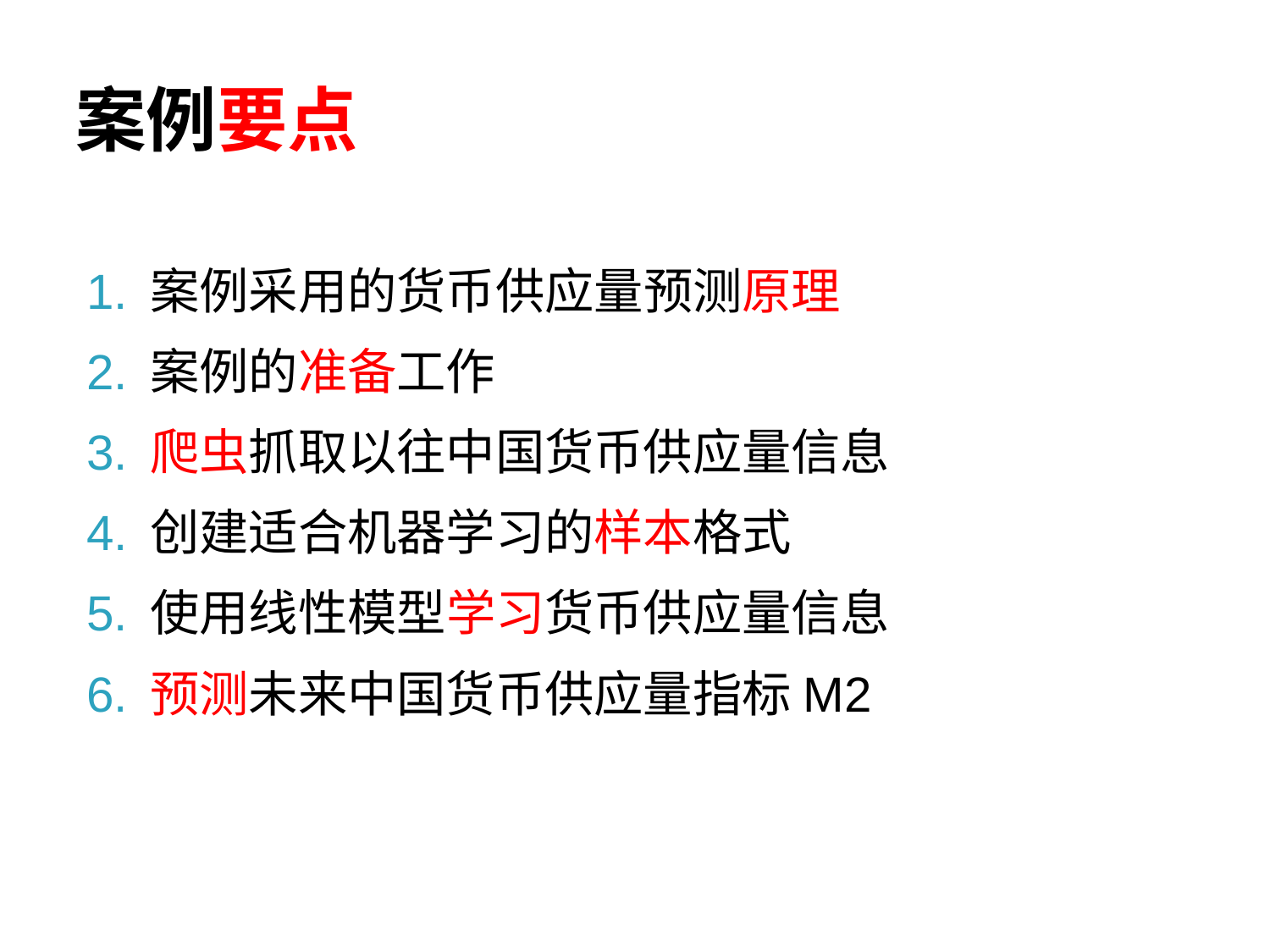

# 案例要点
案例采用的货币供应量预测原理
案例的准备工作
爬虫抓取以往中国货币供应量信息
创建适合机器学习的样本格式
使用线性模型学习货币供应量信息
预测未来中国货币供应量指标M2